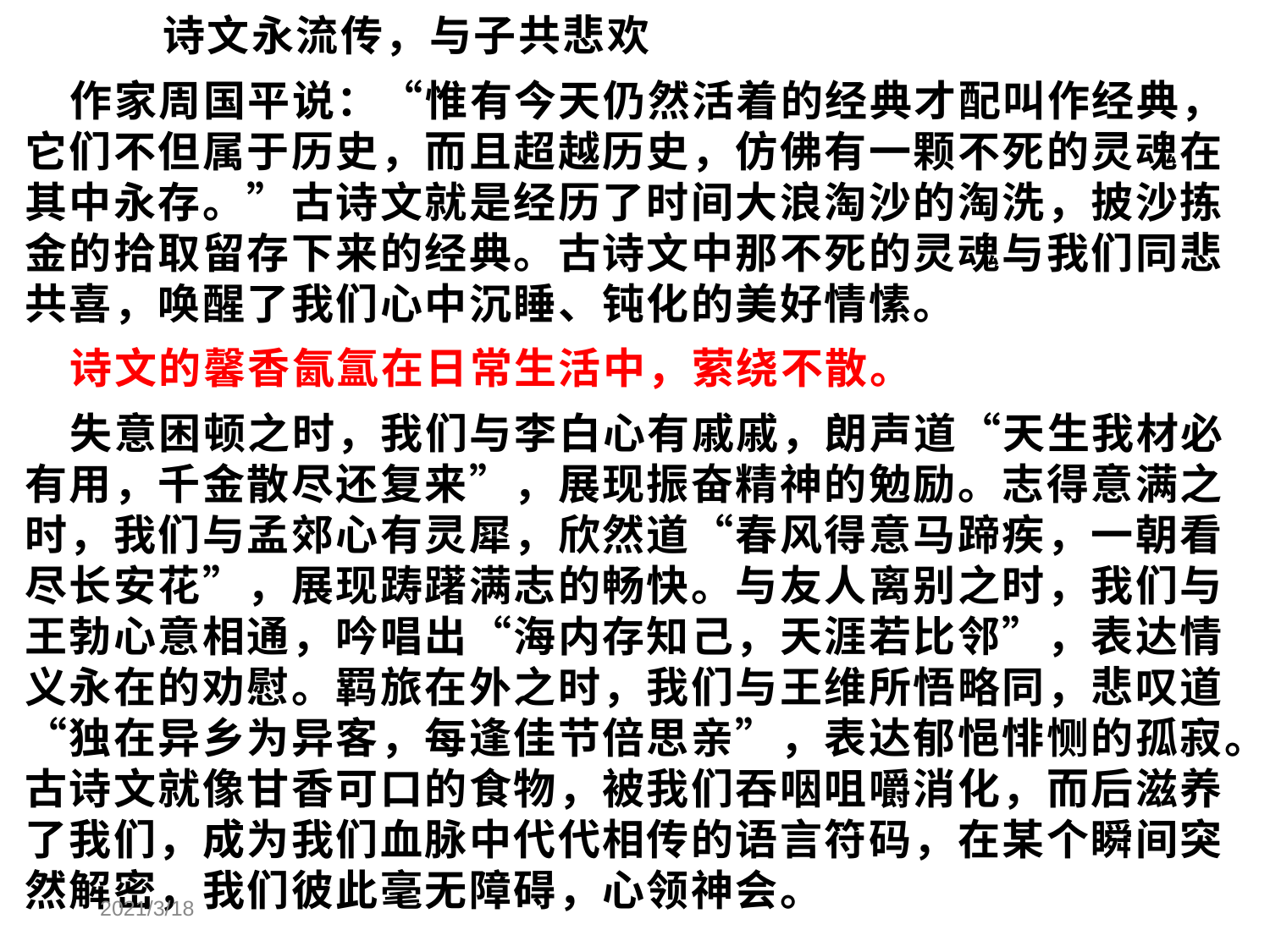

诗文永流传，与子共悲欢
   作家周国平说：“惟有今天仍然活着的经典才配叫作经典，它们不但属于历史，而且超越历史，仿佛有一颗不死的灵魂在其中永存。”古诗文就是经历了时间大浪淘沙的淘洗，披沙拣金的拾取留存下来的经典。古诗文中那不死的灵魂与我们同悲共喜，唤醒了我们心中沉睡、钝化的美好情愫。
   诗文的馨香氤氲在日常生活中，萦绕不散。
   失意困顿之时，我们与李白心有戚戚，朗声道“天生我材必有用，千金散尽还复来”，展现振奋精神的勉励。志得意满之时，我们与孟郊心有灵犀，欣然道“春风得意马蹄疾，一朝看尽长安花”，展现踌躇满志的畅快。与友人离别之时，我们与王勃心意相通，吟唱出“海内存知己，天涯若比邻”，表达情义永在的劝慰。羁旅在外之时，我们与王维所悟略同，悲叹道“独在异乡为异客，每逢佳节倍思亲”，表达郁悒悱恻的孤寂。古诗文就像甘香可口的食物，被我们吞咽咀嚼消化，而后滋养了我们，成为我们血脉中代代相传的语言符码，在某个瞬间突然解密，我们彼此毫无障碍，心领神会。
2021/3/18